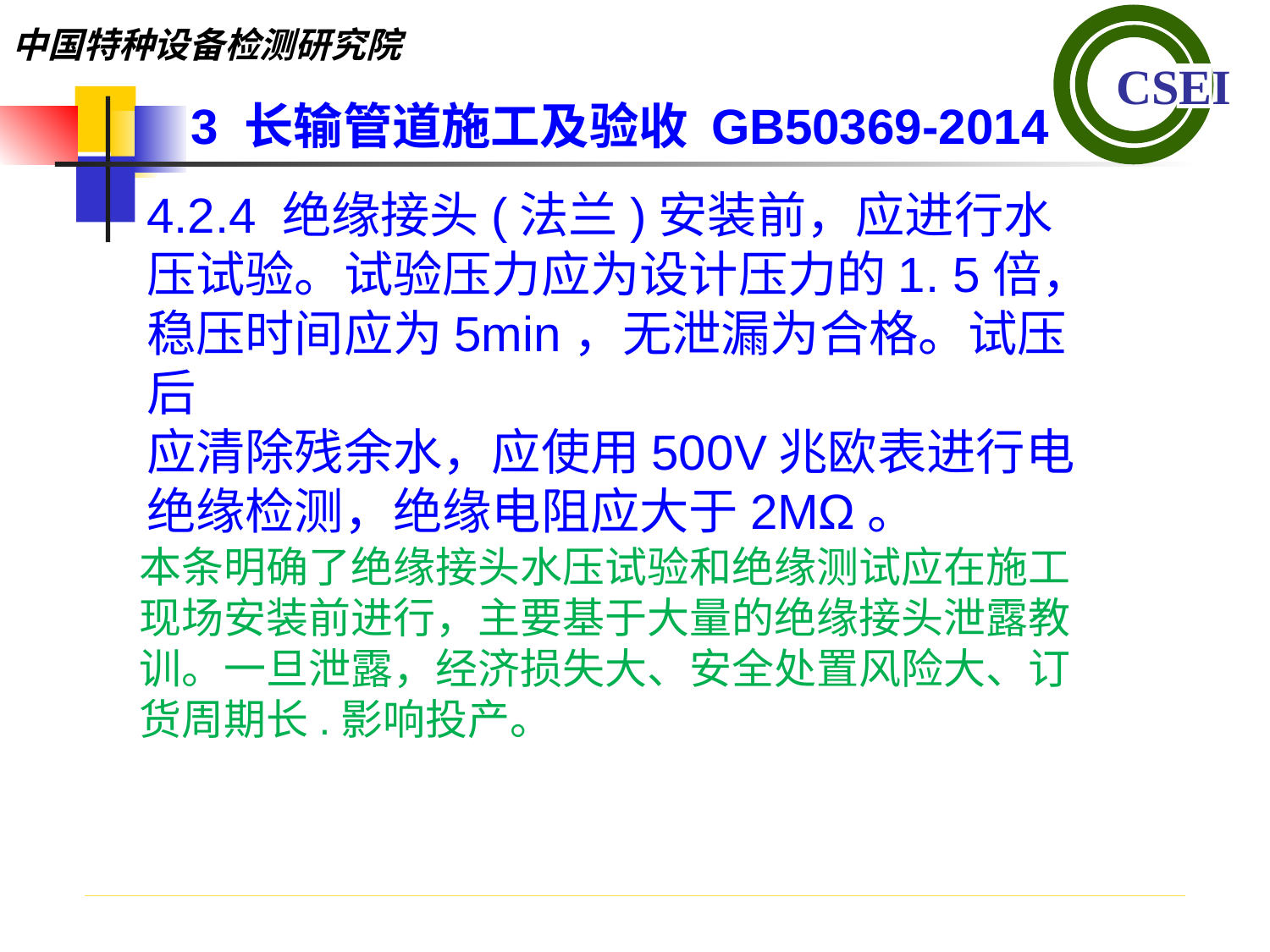

3 长输管道施工及验收 GB50369-2014
4.2.4 绝缘接头(法兰)安装前，应进行水压试验。试验压力应为设计压力的1. 5倍，稳压时间应为5min，无泄漏为合格。试压后
应清除残余水，应使用500V兆欧表进行电绝缘检测，绝缘电阻应大于2MΩ。
本条明确了绝缘接头水压试验和绝缘测试应在施工现场安装前进行，主要基于大量的绝缘接头泄露教训。一旦泄露，经济损失大、安全处置风险大、订货周期长.影响投产。